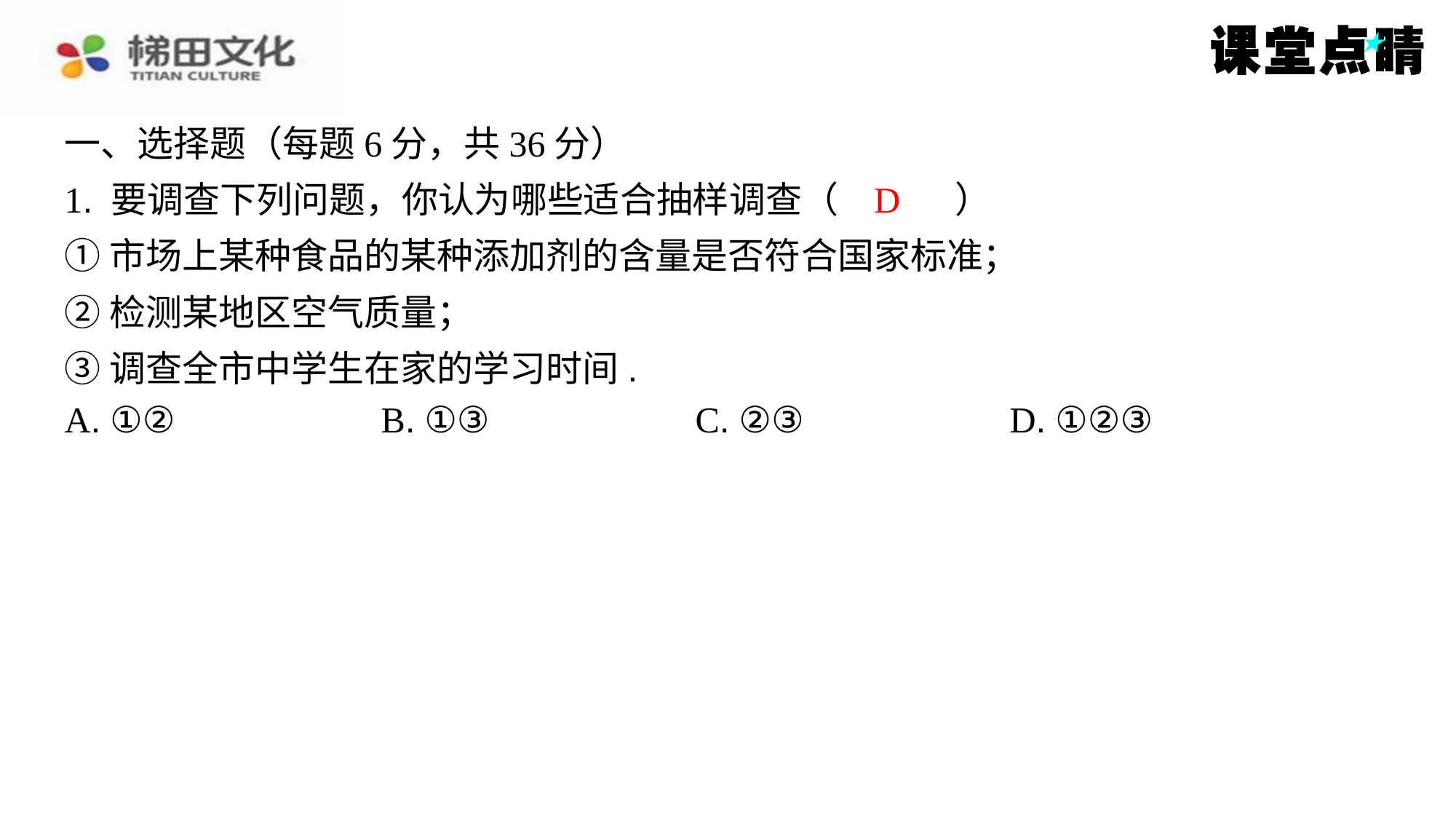

一、选择题（每题6分，共36分）
1. 要调查下列问题，你认为哪些适合抽样调查（　D　）
①市场上某种食品的某种添加剂的含量是否符合国家标准；
②检测某地区空气质量；
③调查全市中学生在家的学习时间.
D
| A. ①② | B. ①③ | C. ②③ | D. ①②③ |
| --- | --- | --- | --- |